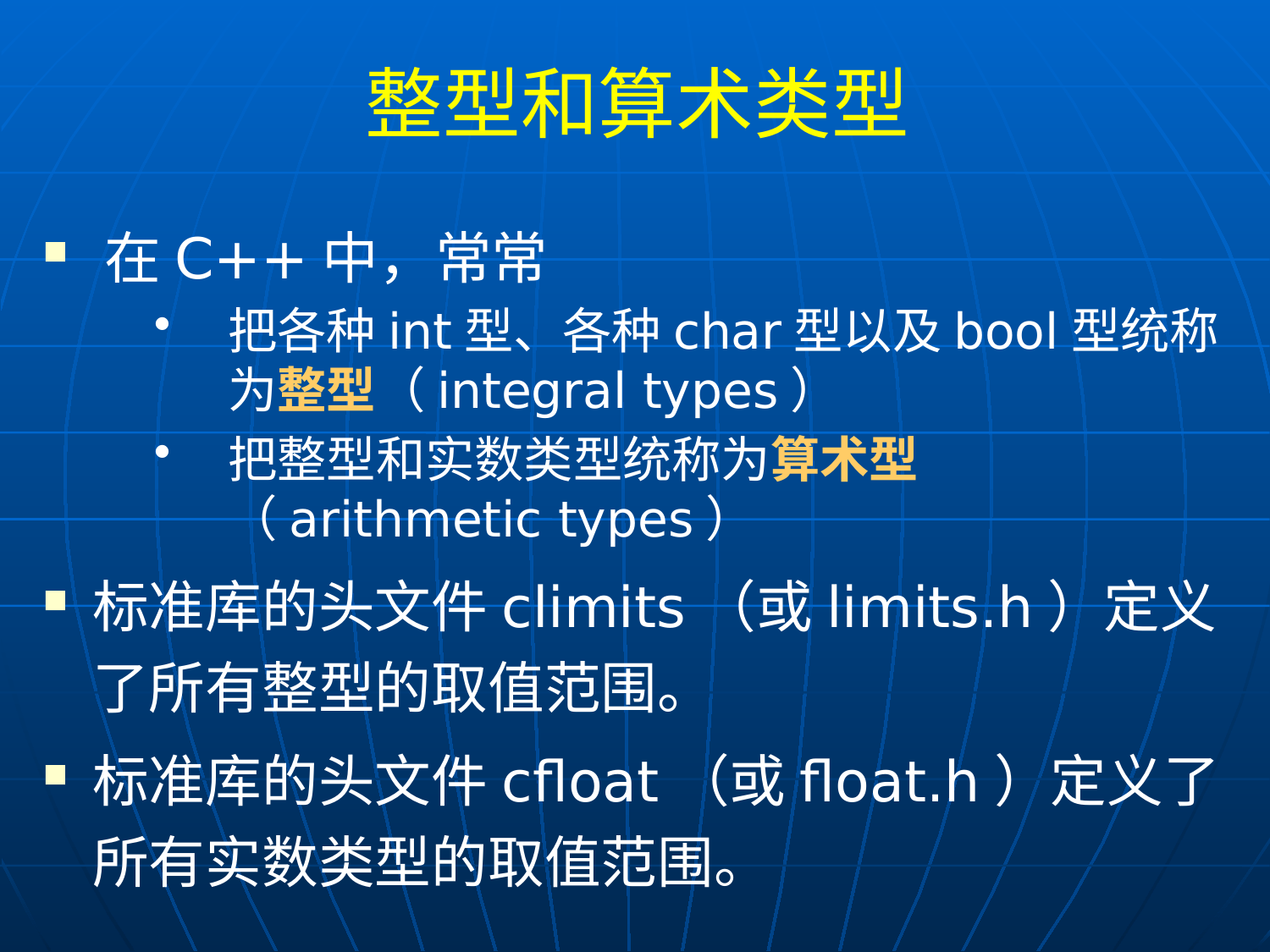

# 整型和算术类型
在C++中，常常
把各种int型、各种char型以及bool型统称为整型（integral types）
把整型和实数类型统称为算术型（arithmetic types）
标准库的头文件climits（或limits.h）定义了所有整型的取值范围。
标准库的头文件cfloat（或float.h）定义了所有实数类型的取值范围。